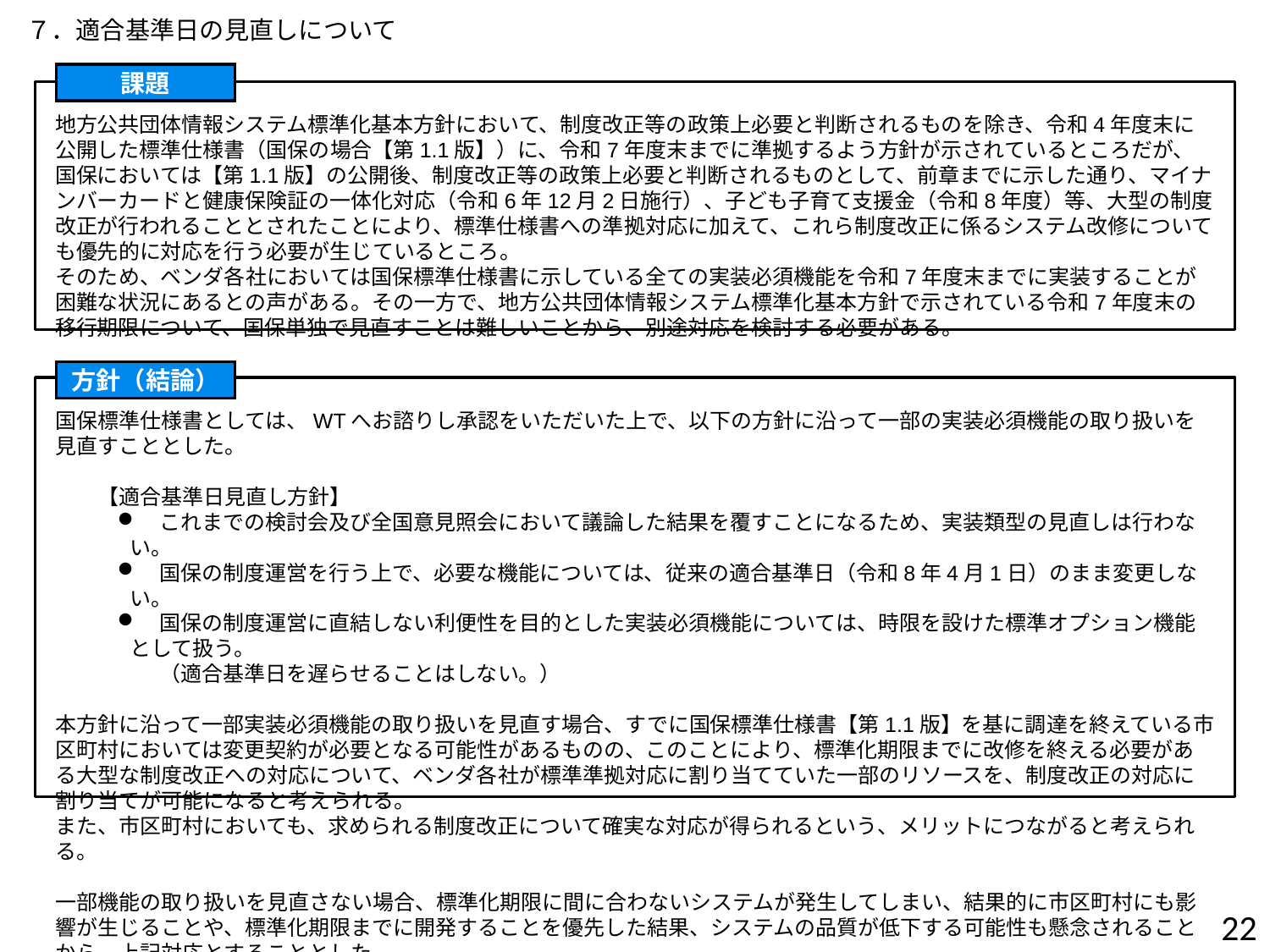

７．適合基準日の見直しについて
課題
地方公共団体情報システム標準化基本方針において、制度改正等の政策上必要と判断されるものを除き、令和4年度末に公開した標準仕様書（国保の場合【第1.1版】）に、令和7年度末までに準拠するよう方針が示されているところだが、国保においては【第1.1版】の公開後、制度改正等の政策上必要と判断されるものとして、前章までに示した通り、マイナンバーカードと健康保険証の一体化対応（令和6年12月2日施行）、子ども子育て支援金（令和8年度）等、大型の制度改正が行われることとされたことにより、標準仕様書への準拠対応に加えて、これら制度改正に係るシステム改修についても優先的に対応を行う必要が生じているところ。
そのため、ベンダ各社においては国保標準仕様書に示している全ての実装必須機能を令和7年度末までに実装することが困難な状況にあるとの声がある。その一方で、地方公共団体情報システム標準化基本方針で示されている令和7年度末の移行期限について、国保単独で見直すことは難しいことから、別途対応を検討する必要がある。
方針（結論）
国保標準仕様書としては、WTへお諮りし承認をいただいた上で、以下の方針に沿って一部の実装必須機能の取り扱いを見直すこととした。

　　【適合基準日見直し方針】
　これまでの検討会及び全国意見照会において議論した結果を覆すことになるため、実装類型の見直しは行わない。
　国保の制度運営を行う上で、必要な機能については、従来の適合基準日（令和8年4月1日）のまま変更しない。
　国保の制度運営に直結しない利便性を目的とした実装必須機能については、時限を設けた標準オプション機能として扱う。
　　（適合基準日を遅らせることはしない。）

本方針に沿って一部実装必須機能の取り扱いを見直す場合、すでに国保標準仕様書【第1.1版】を基に調達を終えている市区町村においては変更契約が必要となる可能性があるものの、このことにより、標準化期限までに改修を終える必要がある大型な制度改正への対応について、ベンダ各社が標準準拠対応に割り当てていた一部のリソースを、制度改正の対応に割り当てが可能になると考えられる。
また、市区町村においても、求められる制度改正について確実な対応が得られるという、メリットにつながると考えられる。

一部機能の取り扱いを見直さない場合、標準化期限に間に合わないシステムが発生してしまい、結果的に市区町村にも影響が生じることや、標準化期限までに開発することを優先した結果、システムの品質が低下する可能性も懸念されることから、上記対応とすることとした。

22